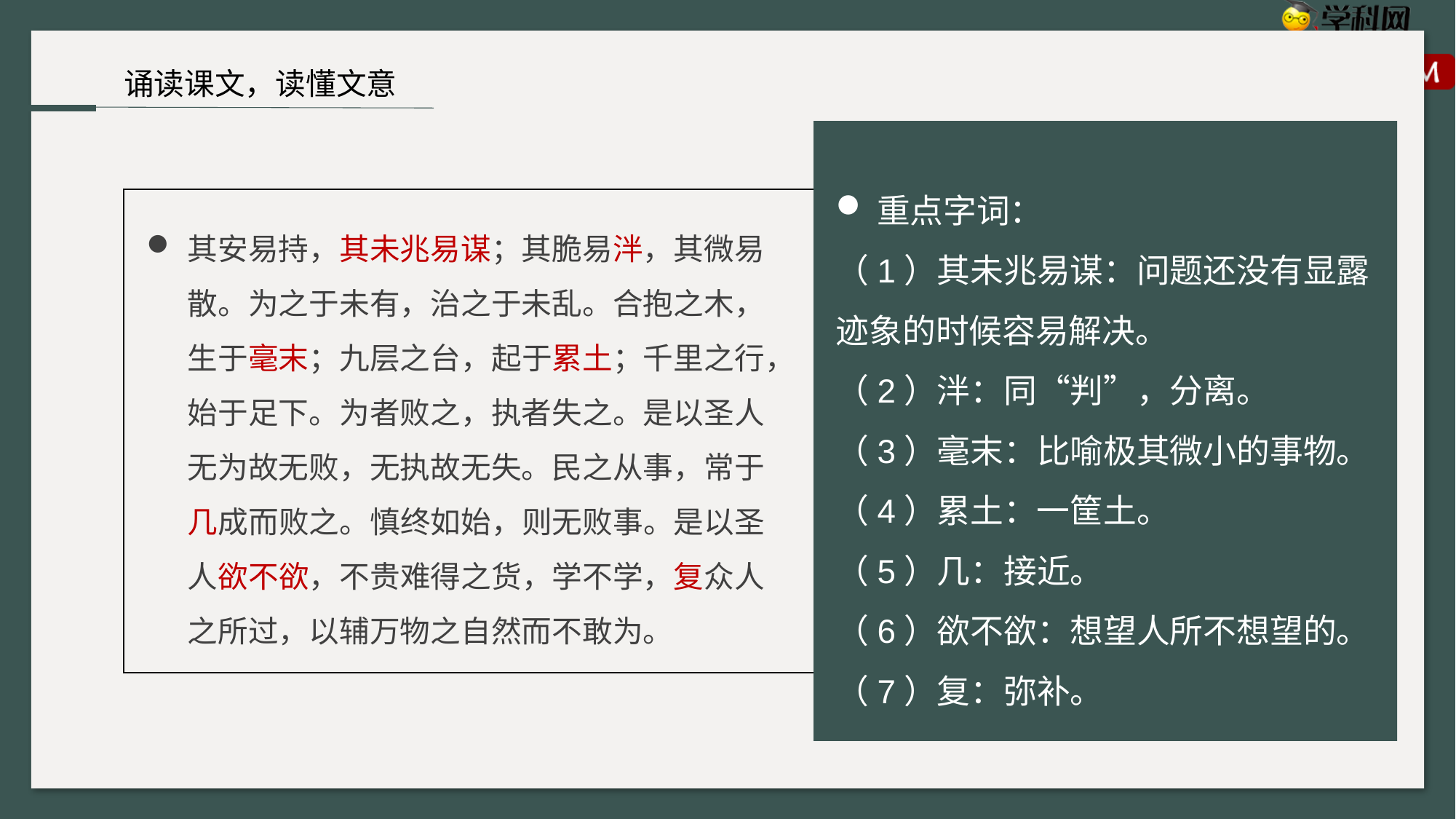

诵读课文，读懂文意

重点字词：
（1）其未兆易谋：问题还没有显露迹象的时候容易解决。
（2）泮：同“判”，分离。
（3）毫末：比喻极其微小的事物。
（4）累土：一筐土。
（5）几：接近。
（6）欲不欲：想望人所不想望的。
（7）复：弥补。

其安易持，其未兆易谋；其脆易泮，其微易散。为之于未有，治之于未乱。合抱之木，生于毫末；九层之台，起于累土；千里之行，始于足下。为者败之，执者失之。是以圣人无为故无败，无执故无失。民之从事，常于几成而败之。慎终如始，则无败事。是以圣人欲不欲，不贵难得之货，学不学，复众人之所过，以辅万物之自然而不敢为。